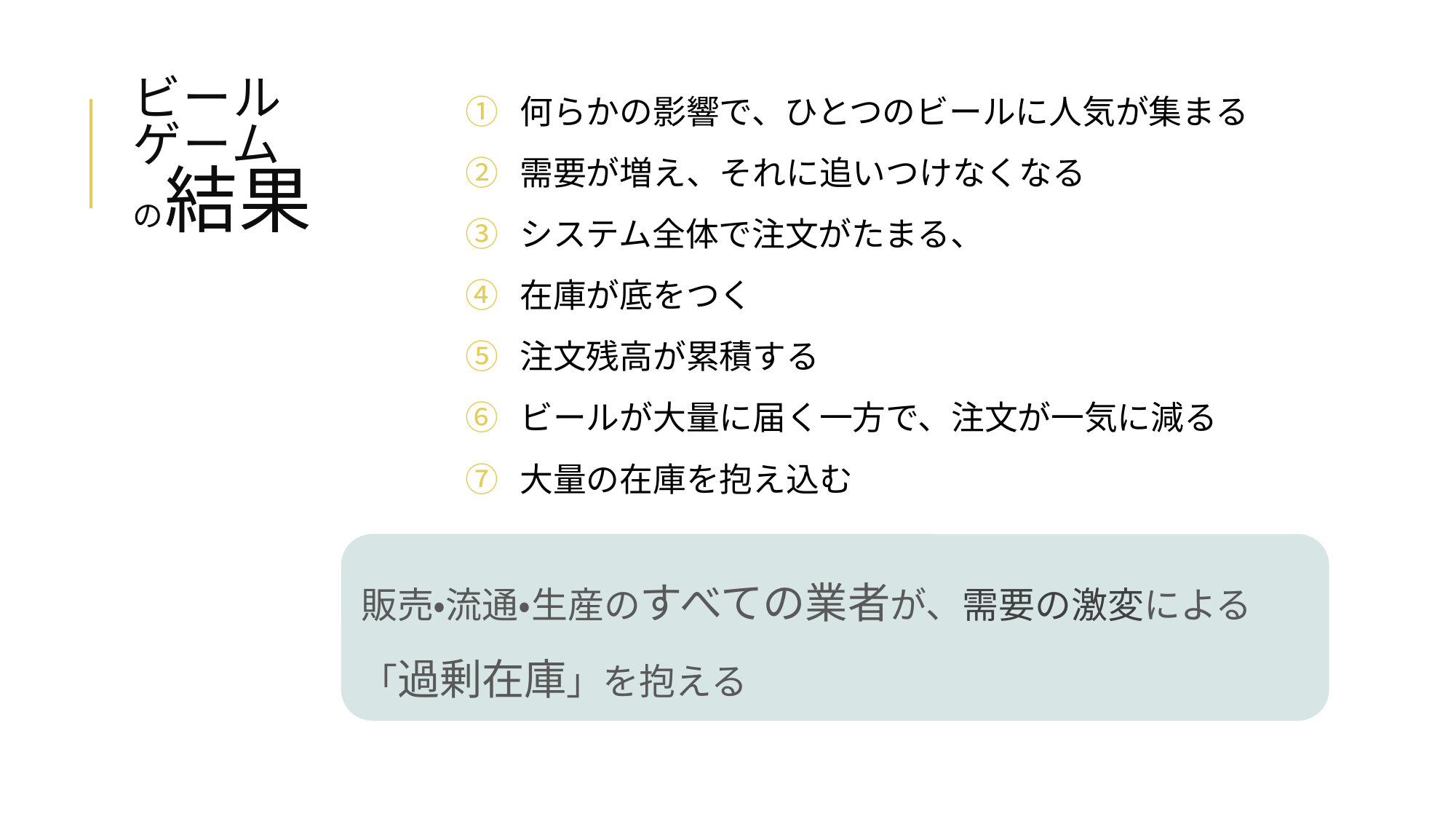

# ビール ゲーム の結果
何らかの影響で、ひとつのビールに人気が集まる
需要が増え、それに追いつけなくなる
システム全体で注文がたまる、
在庫が底をつく
注文残高が累積する
ビールが大量に届く一方で、注文が一気に減る
大量の在庫を抱え込む

販売・流通・生産のすべての業者が、需要の激変による「過剰在庫」を抱える